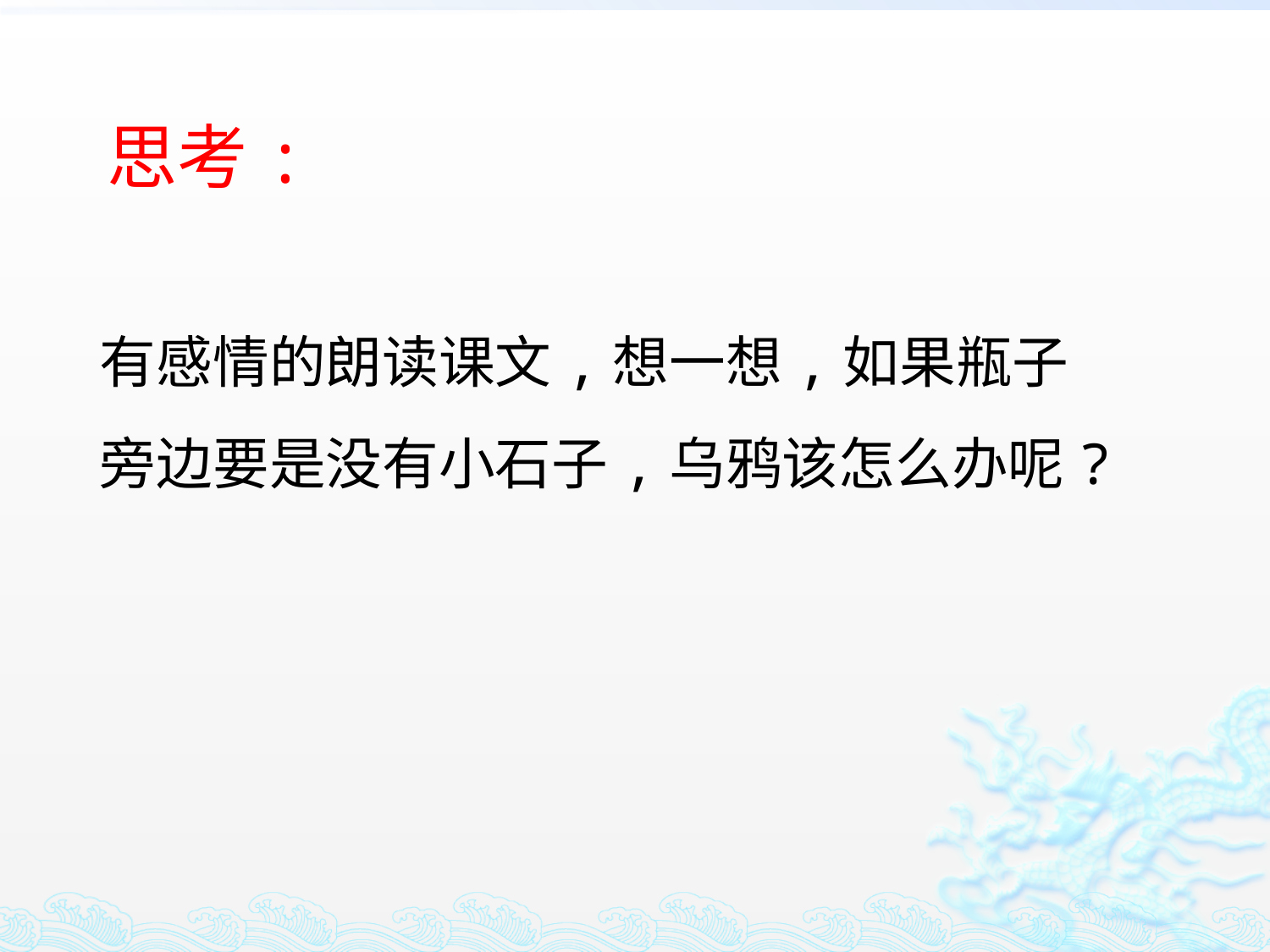

思考:
有感情的朗读课文,想一想,如果瓶子旁边要是没有小石子,乌鸦该怎么办呢?